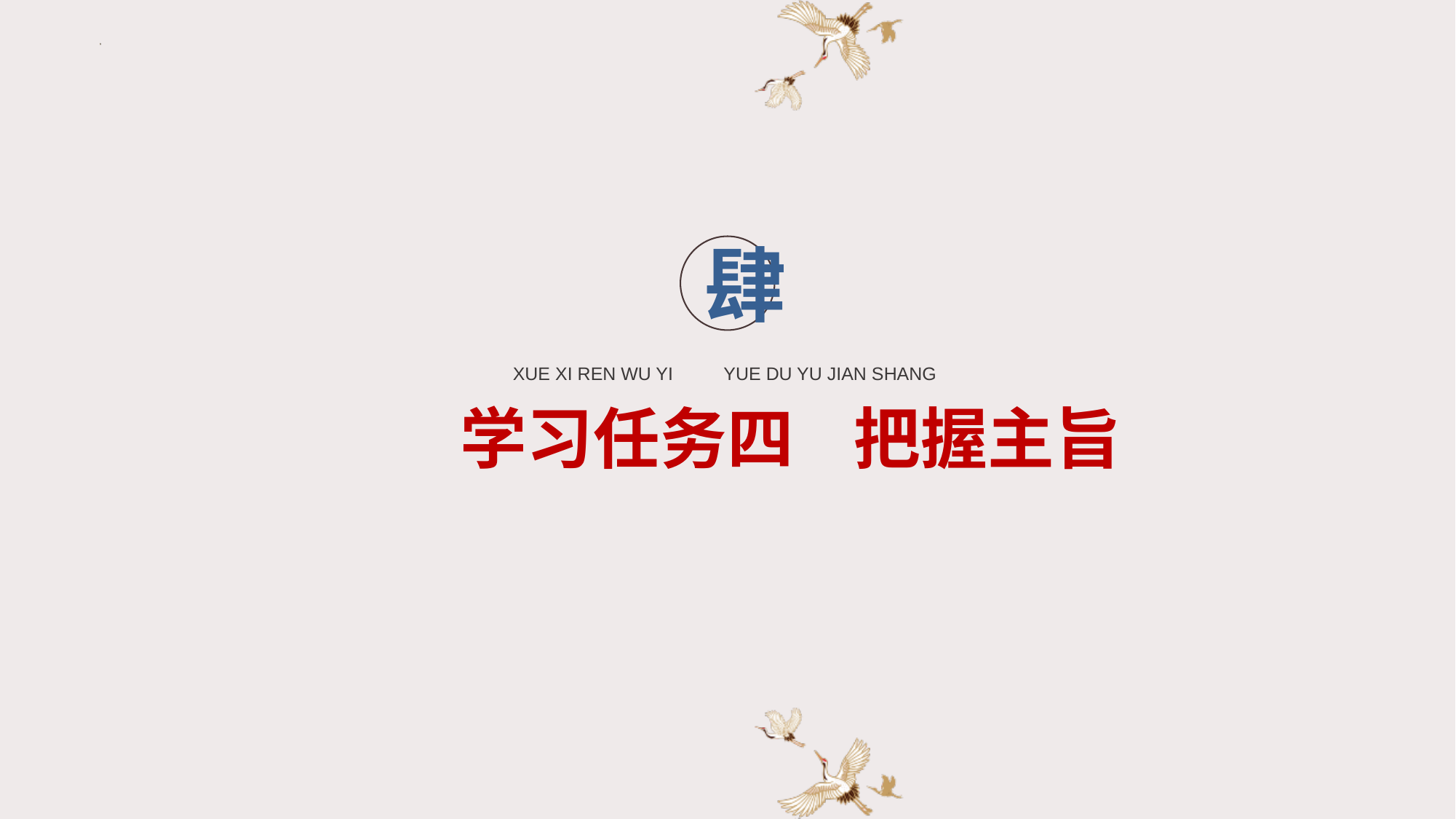

肆
XUE XI REN WU YI          YUE DU YU JIAN SHANG
学习任务四    把握主旨